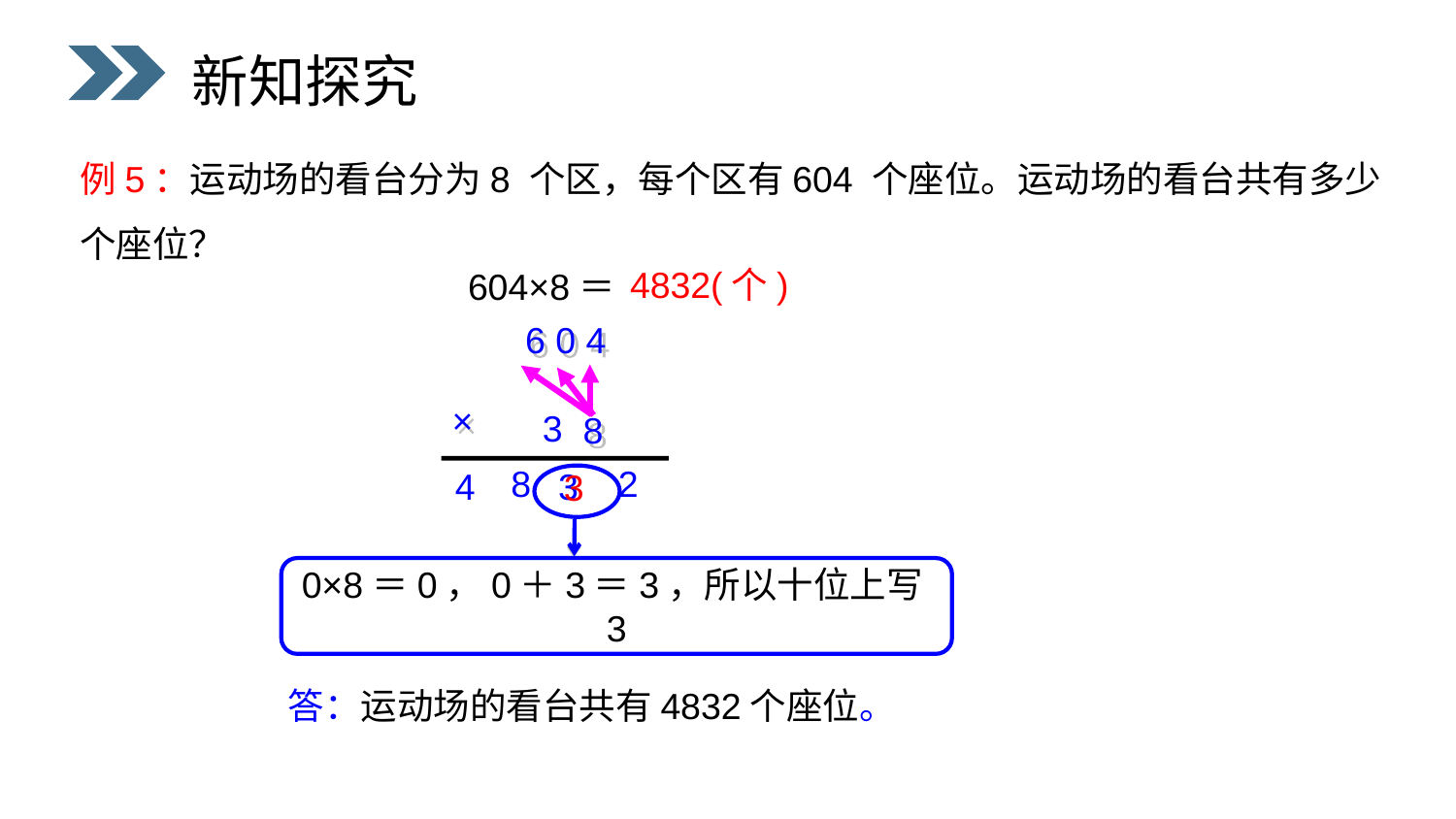

新知探究
例5：运动场的看台分为8 个区，每个区有604 个座位。运动场的看台共有多少个座位？
4832(个)
604×8＝
6 0 4

×

8
3
8
2
3

0×8＝0，0＋3＝3，所以十位上写3

4
3
答：运动场的看台共有4832个座位。